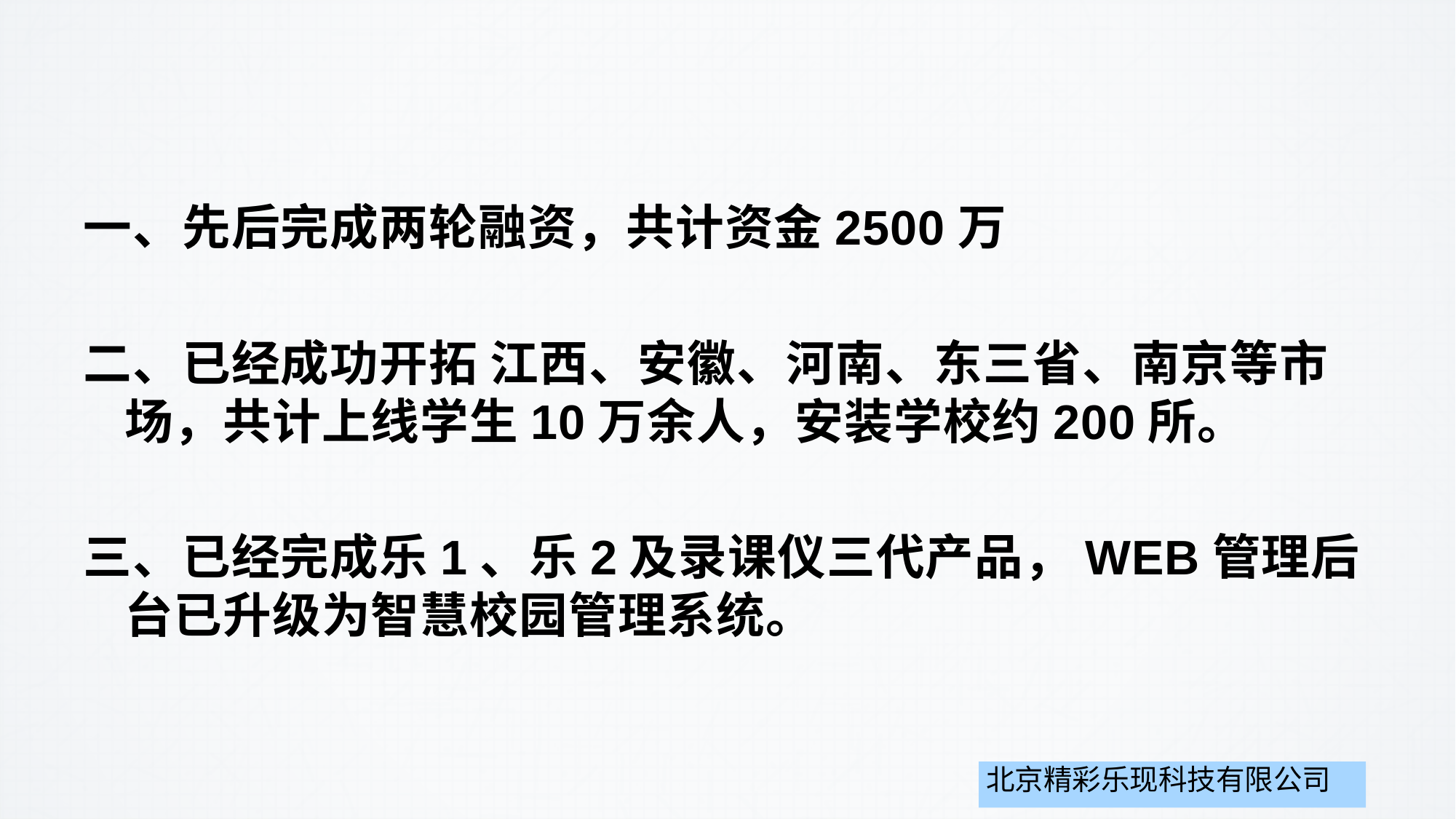

一、先后完成两轮融资，共计资金2500万

二、已经成功开拓 江西、安徽、河南、东三省、南京等市场，共计上线学生10万余人，安装学校约200所。

三、已经完成乐1、乐2及录课仪三代产品，WEB管理后台已升级为智慧校园管理系统。

北京精彩乐现科技有限公司